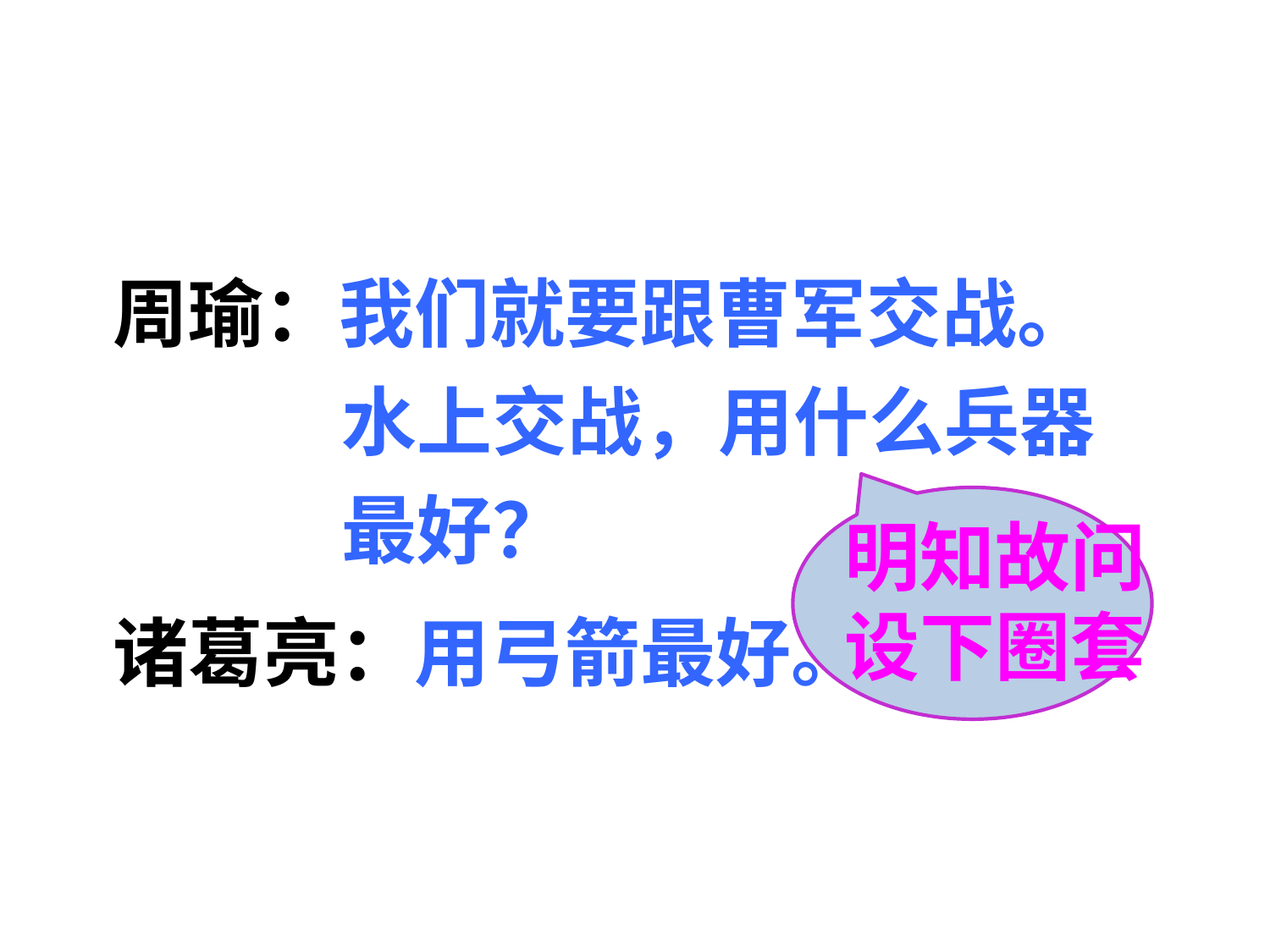

周瑜：我们就要跟曹军交战。水上交战，用什么兵器最好？
诸葛亮：用弓箭最好。

明知故问
设下圈套